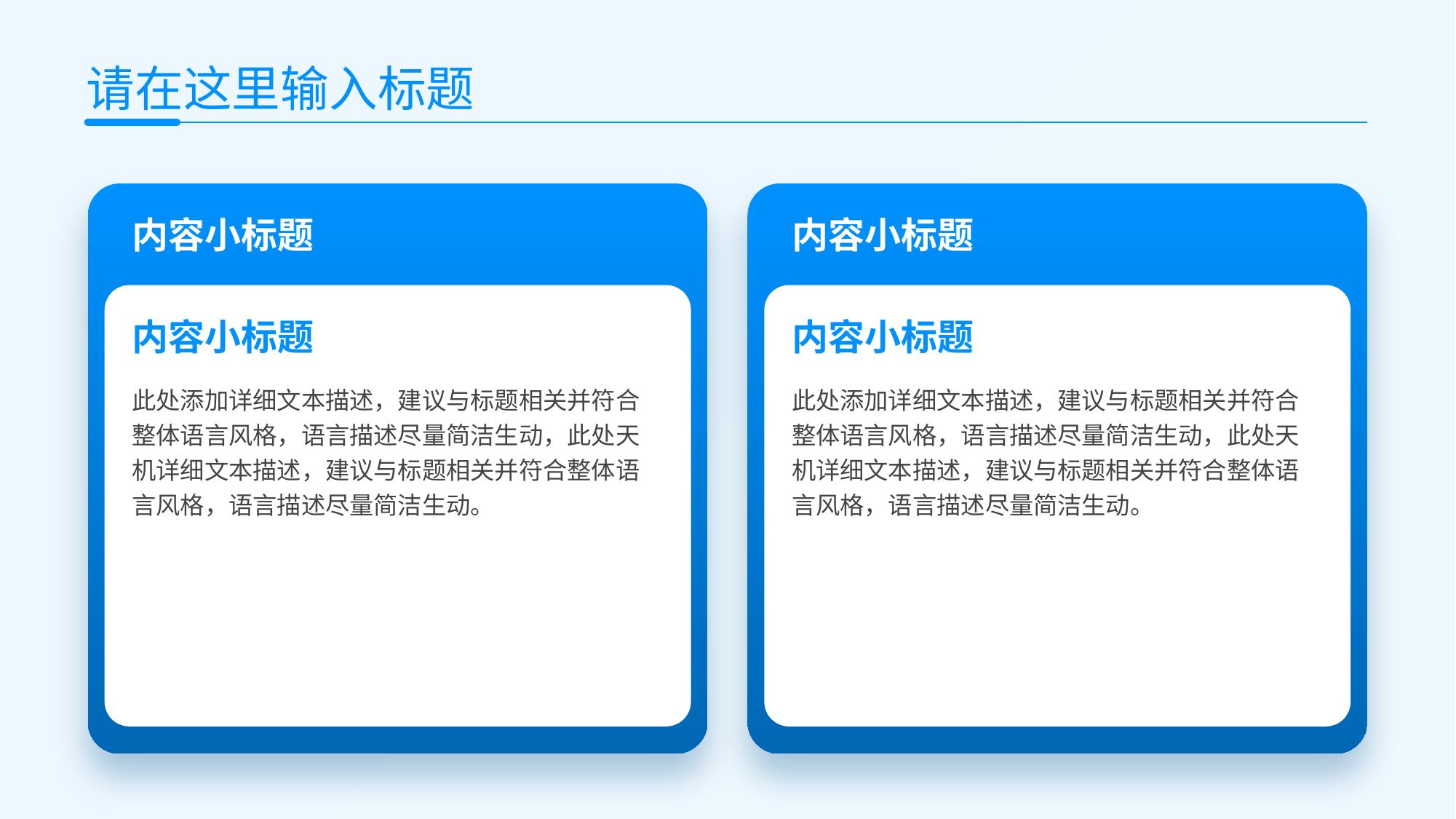

请在这里输入标题

内容小标题
内容小标题

内容小标题
内容小标题
此处添加详细文本描述，建议与标题相关并符合整体语言风格，语言描述尽量简洁生动，此处天机详细文本描述，建议与标题相关并符合整体语言风格，语言描述尽量简洁生动。
此处添加详细文本描述，建议与标题相关并符合整体语言风格，语言描述尽量简洁生动，此处天机详细文本描述，建议与标题相关并符合整体语言风格，语言描述尽量简洁生动。